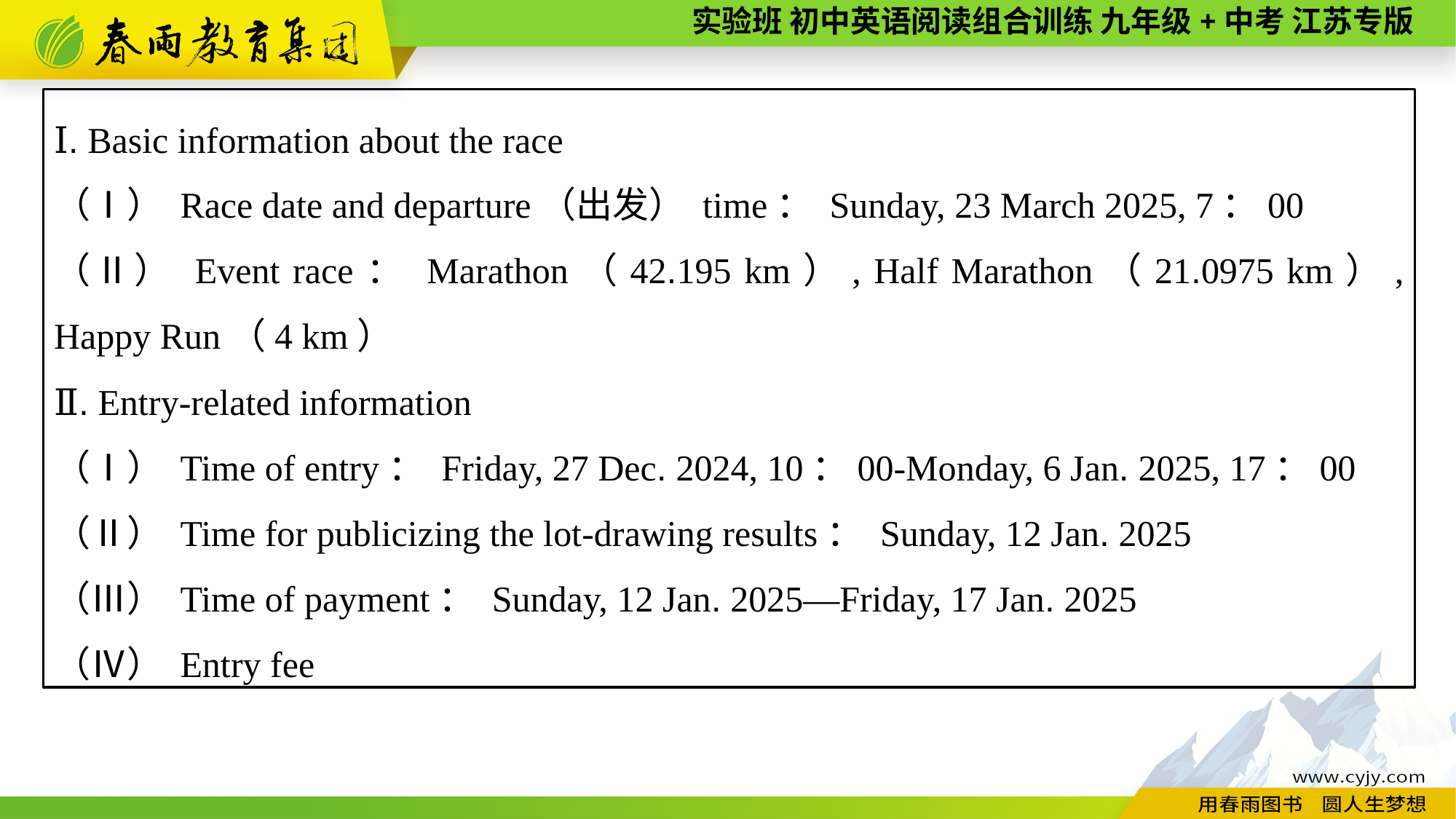

Ⅰ. Basic information about the race
（Ⅰ） Race date and departure（出发） time： Sunday, 23 March 2025, 7：00
（Ⅱ） Event race： Marathon（42.195 km）, Half Marathon（21.0975 km）, Happy Run（4 km）
Ⅱ. Entry-related information
（Ⅰ） Time of entry： Friday, 27 Dec. 2024, 10：00-Monday, 6 Jan. 2025, 17：00
（Ⅱ） Time for publicizing the lot-drawing results： Sunday, 12 Jan. 2025
（Ⅲ） Time of payment： Sunday, 12 Jan. 2025—Friday, 17 Jan. 2025
（Ⅳ） Entry fee